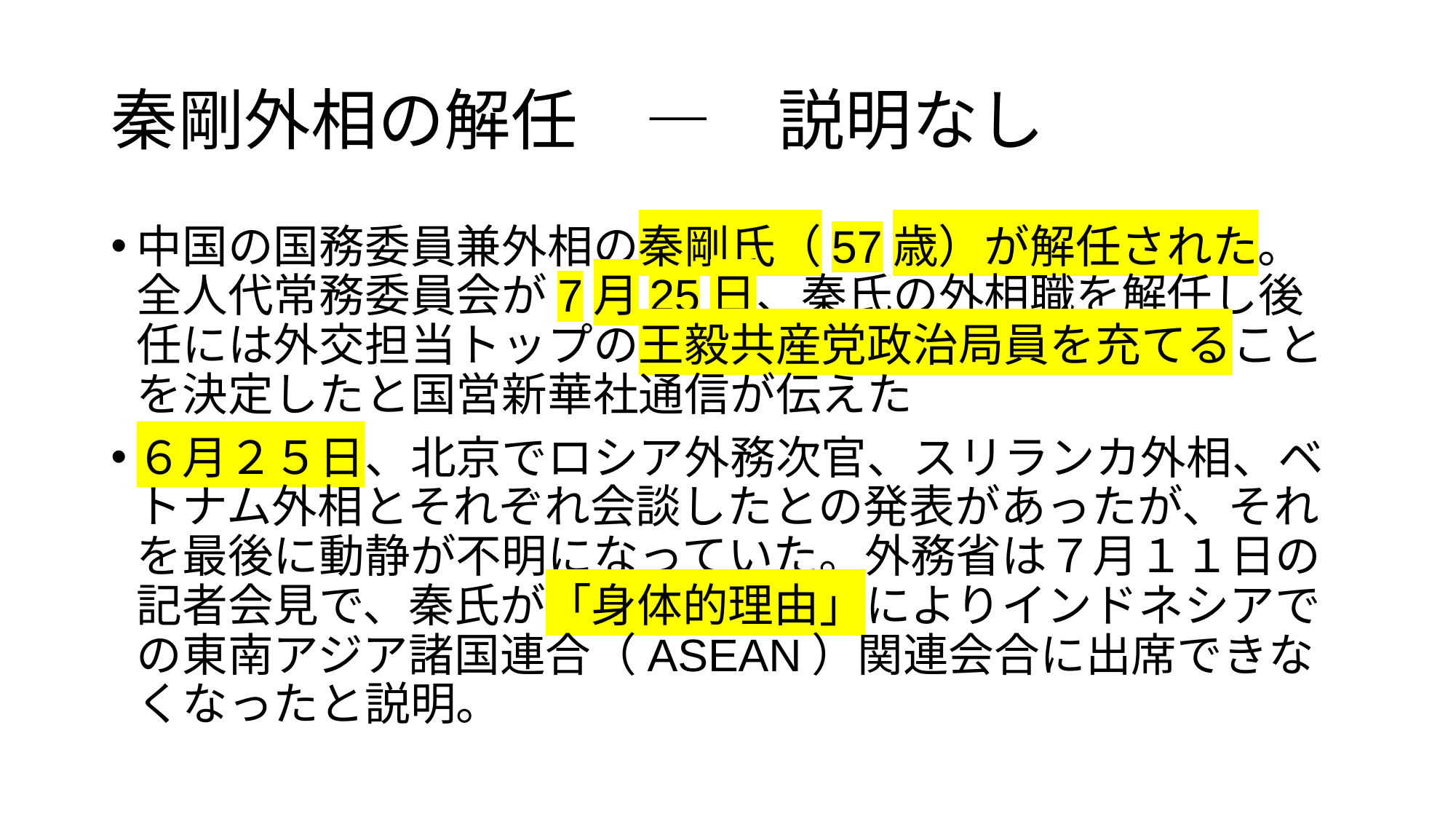

# 秦剛外相の解任　―　説明なし
中国の国務委員兼外相の秦剛氏（57歳）が解任された。全人代常務委員会が7月25日、秦氏の外相職を解任し後任には外交担当トップの王毅共産党政治局員を充てることを決定したと国営新華社通信が伝えた
６月２５日、北京でロシア外務次官、スリランカ外相、ベトナム外相とそれぞれ会談したとの発表があったが、それを最後に動静が不明になっていた。外務省は７月１１日の記者会見で、秦氏が「身体的理由」によりインドネシアでの東南アジア諸国連合（ASEAN）関連会合に出席できなくなったと説明。